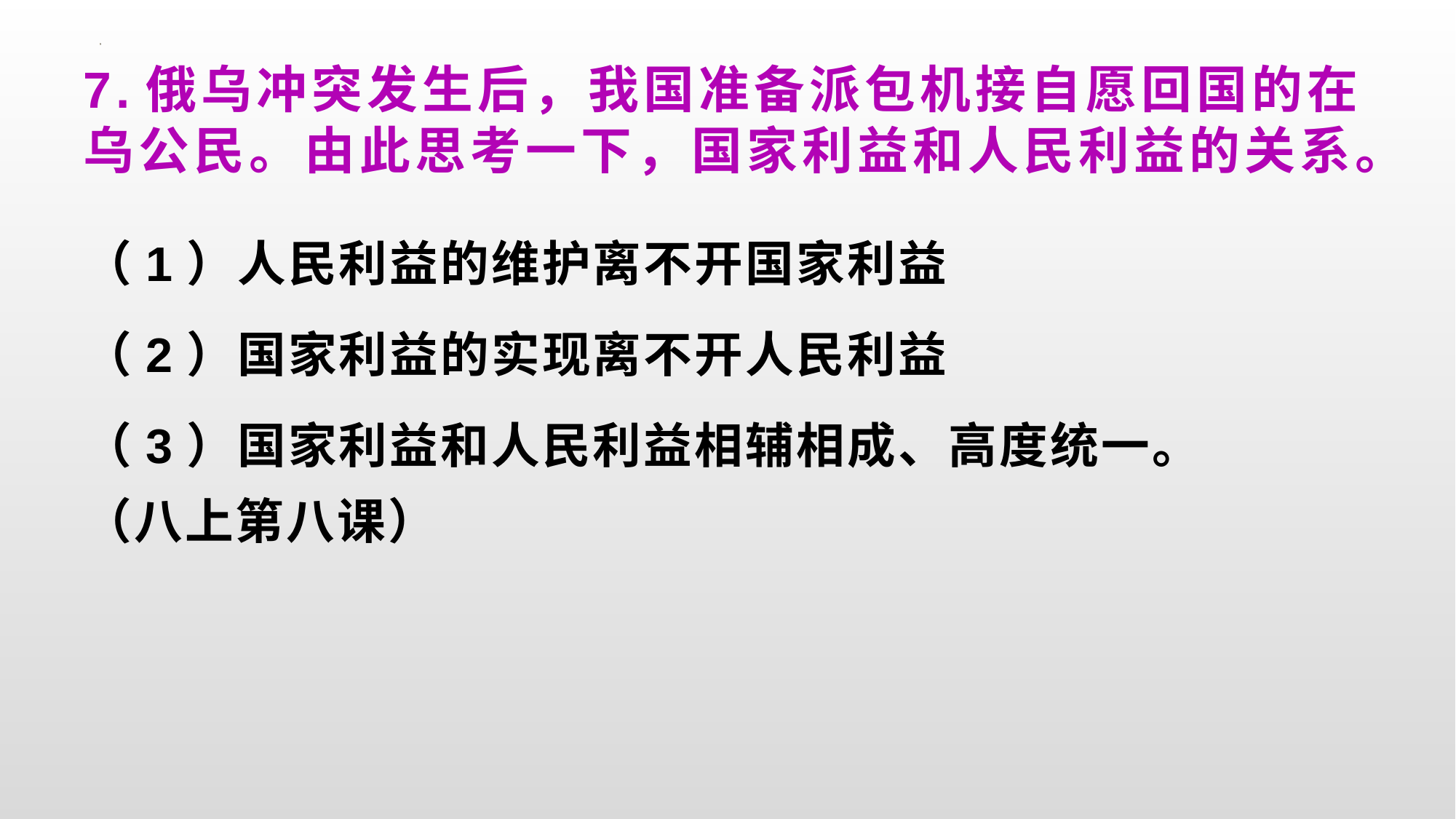

# 7.俄乌冲突发生后，我国准备派包机接自愿回国的在乌公民。由此思考一下，国家利益和人民利益的关系。
（1）人民利益的维护离不开国家利益
（2）国家利益的实现离不开人民利益
（3）国家利益和人民利益相辅相成、高度统一。       （八上第八课）